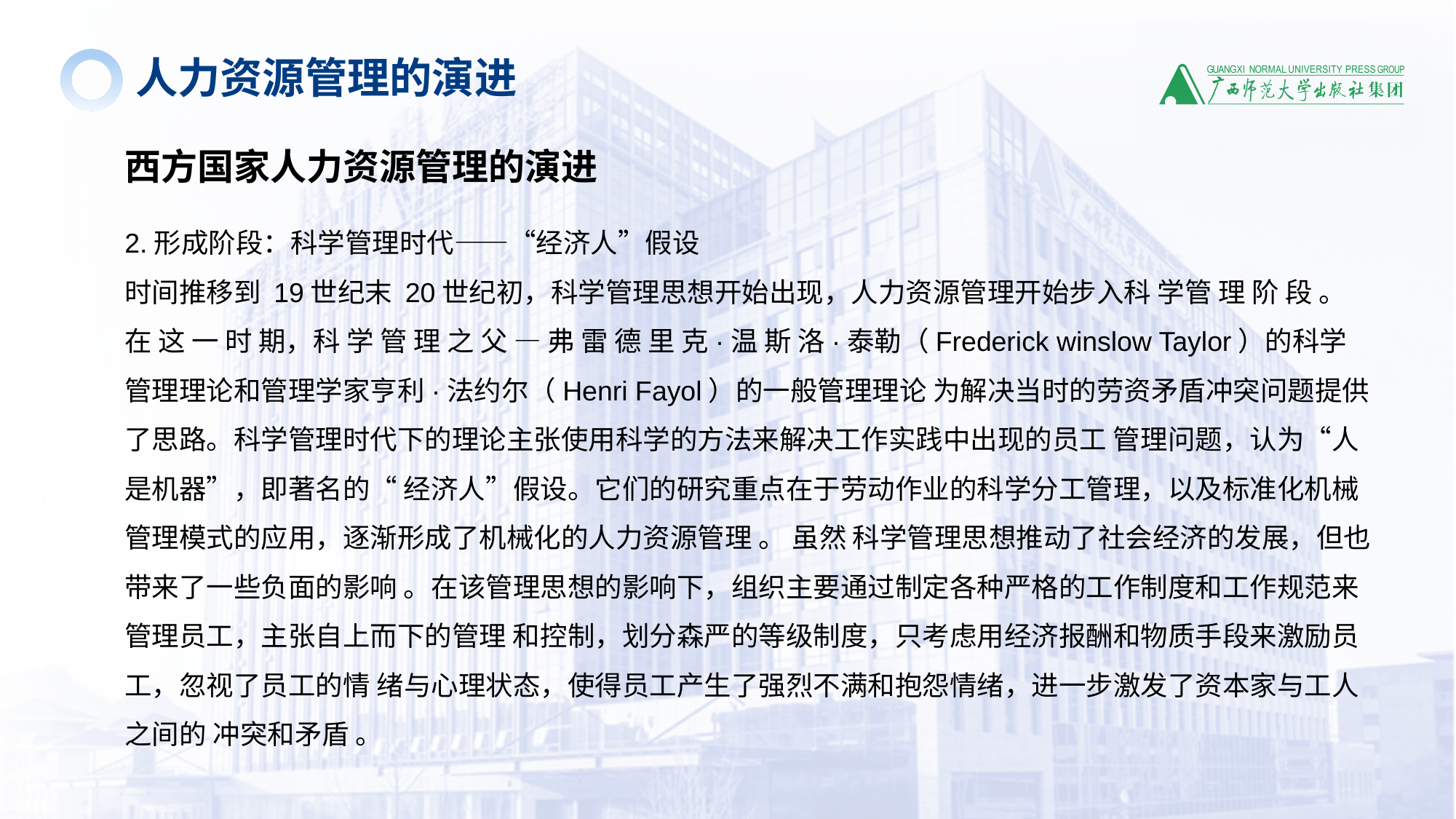

人力资源管理的演进

西方国家人力资源管理的演进
2.形成阶段：科学管理时代——“经济人”假设
时间推移到 19世纪末 20世纪初，科学管理思想开始出现，人力资源管理开始步入科 学管 理 阶 段 。 在 这 一 时 期，科 学 管 理 之 父 — 弗 雷 德 里 克·温 斯 洛·泰勒（Frederick winslow Taylor）的科学管理理论和管理学家亨利·法约尔（Henri Fayol）的一般管理理论 为解决当时的劳资矛盾冲突问题提供了思路。科学管理时代下的理论主张使用科学的方法来解决工作实践中出现的员工 管理问题，认为“人是机器”，即著名的“ 经济人”假设。它们的研究重点在于劳动作业的科学分工管理，以及标准化机械管理模式的应用，逐渐形成了机械化的人力资源管理 。 虽然 科学管理思想推动了社会经济的发展，但也带来了一些负面的影响 。在该管理思想的影响下，组织主要通过制定各种严格的工作制度和工作规范来管理员工，主张自上而下的管理 和控制，划分森严的等级制度，只考虑用经济报酬和物质手段来激励员工，忽视了员工的情 绪与心理状态，使得员工产生了强烈不满和抱怨情绪，进一步激发了资本家与工人之间的 冲突和矛盾 。